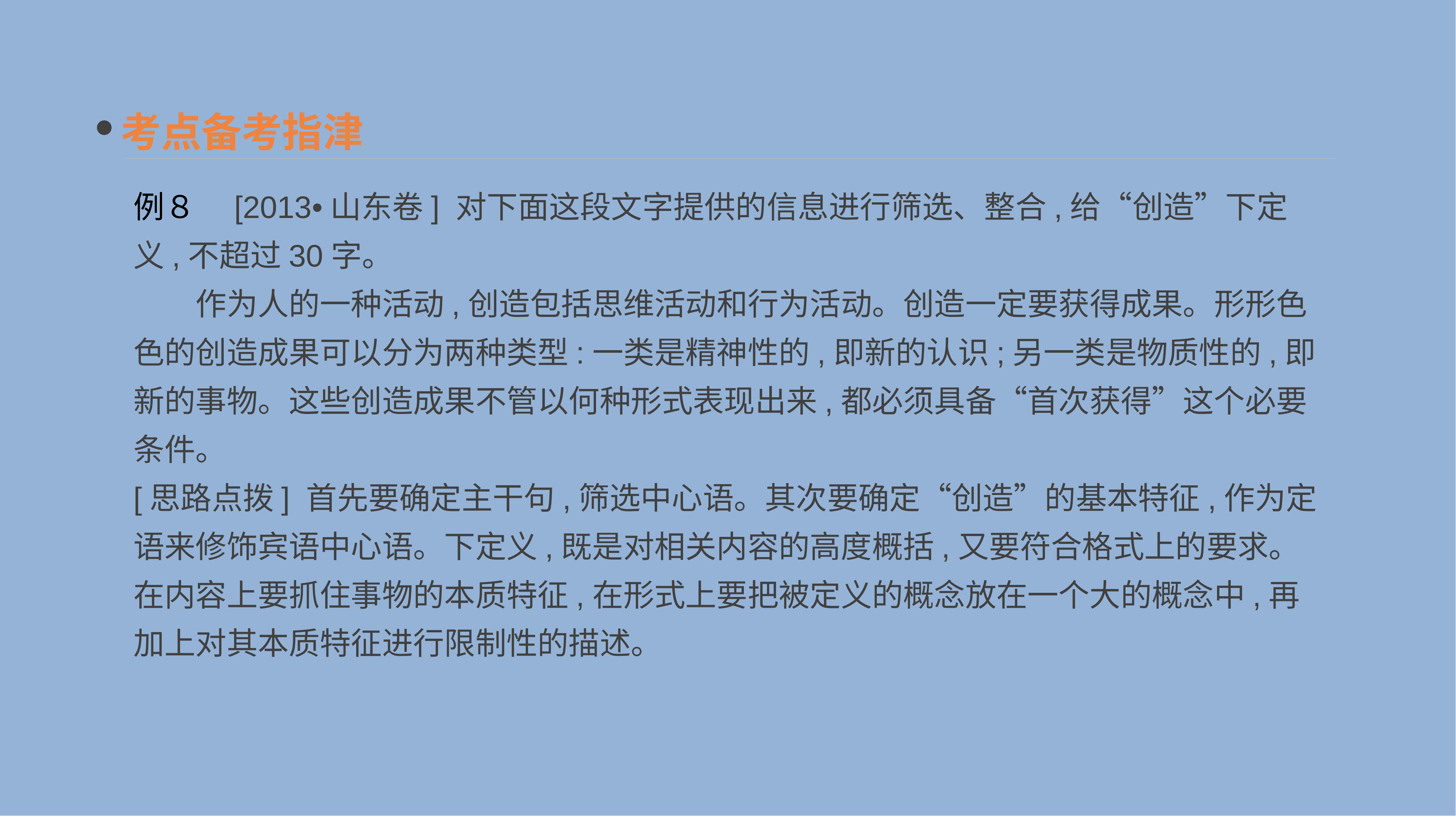

考点备考指津

例８　[2013•山东卷] 对下面这段文字提供的信息进行筛选、整合,给“创造”下定义,不超过30字。
　　作为人的一种活动,创造包括思维活动和行为活动。创造一定要获得成果。形形色色的创造成果可以分为两种类型:一类是精神性的,即新的认识;另一类是物质性的,即新的事物。这些创造成果不管以何种形式表现出来,都必须具备“首次获得”这个必要条件。
[思路点拨] 首先要确定主干句,筛选中心语。其次要确定“创造”的基本特征,作为定语来修饰宾语中心语。下定义,既是对相关内容的高度概括,又要符合格式上的要求。在内容上要抓住事物的本质特征,在形式上要把被定义的概念放在一个大的概念中,再加上对其本质特征进行限制性的描述。